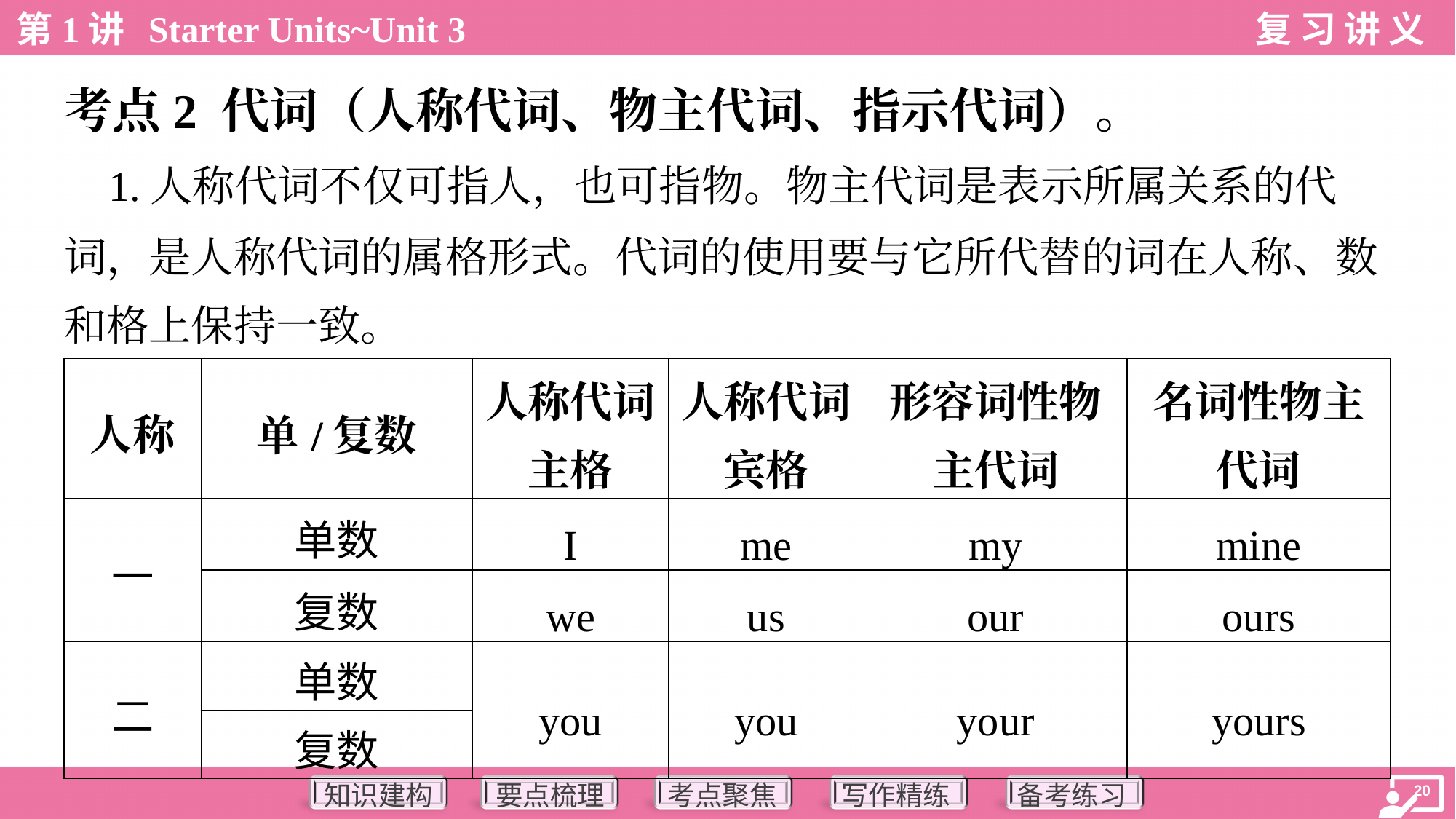

考点2 代词（人称代词、物主代词、指示代词）。
    1.人称代词不仅可指人，也可指物。物主代词是表示所属关系的代
词，是人称代词的属格形式。代词的使用要与它所代替的词在人称、数
和格上保持一致。
| 人称 | 单/复数 |  | 人称代词 主格 | 人称代词 宾格 | 形容词性物 主代词 | 名词性物主 代词 |
| --- | --- | --- | --- | --- | --- | --- |
| 一 | 单数 |  | I | me | my | mine |
|  | 复数 |  | we | us | our | ours |
| 二 | 单数 |  | you | you | your | yours |
|  | 复数 |  |  |  |  |  |